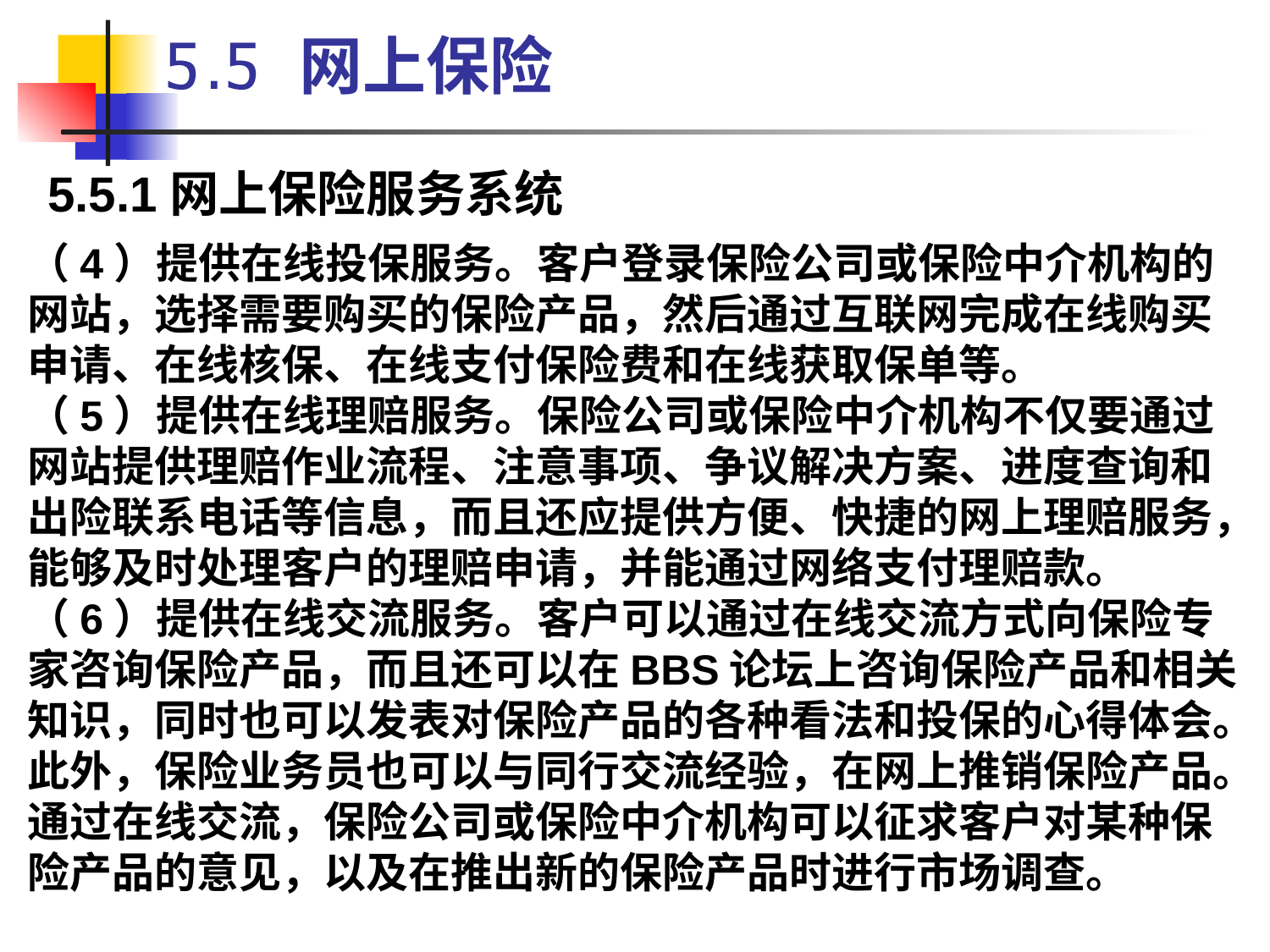

5.5 网上保险
5.5.1网上保险服务系统
（4）提供在线投保服务。客户登录保险公司或保险中介机构的网站，选择需要购买的保险产品，然后通过互联网完成在线购买申请、在线核保、在线支付保险费和在线获取保单等。
（5）提供在线理赔服务。保险公司或保险中介机构不仅要通过网站提供理赔作业流程、注意事项、争议解决方案、进度查询和出险联系电话等信息，而且还应提供方便、快捷的网上理赔服务，能够及时处理客户的理赔申请，并能通过网络支付理赔款。
（6）提供在线交流服务。客户可以通过在线交流方式向保险专家咨询保险产品，而且还可以在BBS论坛上咨询保险产品和相关知识，同时也可以发表对保险产品的各种看法和投保的心得体会。此外，保险业务员也可以与同行交流经验，在网上推销保险产品。通过在线交流，保险公司或保险中介机构可以征求客户对某种保险产品的意见，以及在推出新的保险产品时进行市场调查。